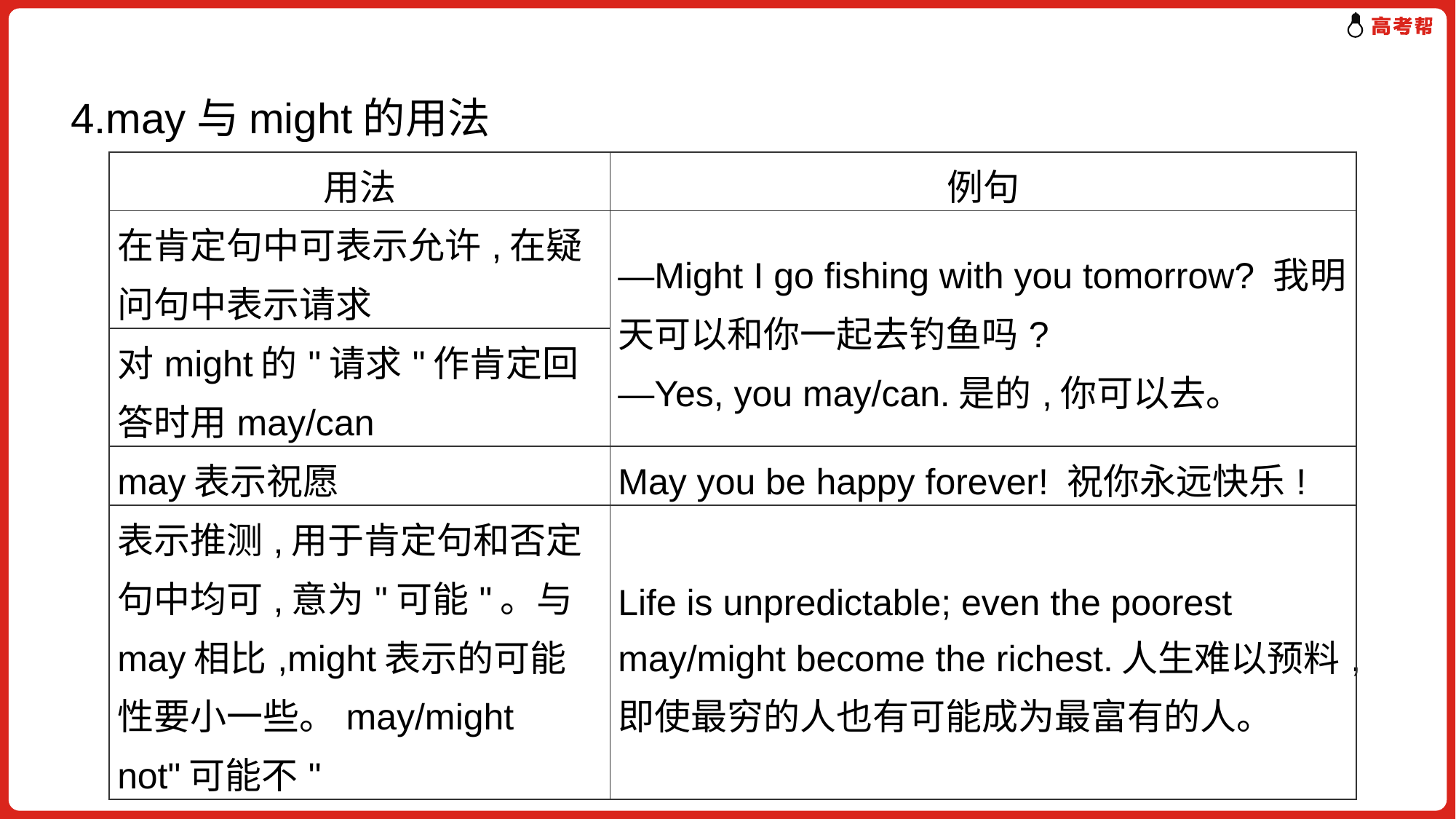

4.may与might的用法

| 用法 | 例句 |
| --- | --- |
| 在肯定句中可表示允许,在疑问句中表示请求 | —Might I go fishing with you tomorrow? 我明天可以和你一起去钓鱼吗? —Yes, you may/can.是的,你可以去。 |
| 对might的"请求"作肯定回答时用may/can |  |
| may表示祝愿 | May you be happy forever! 祝你永远快乐! |
| 表示推测,用于肯定句和否定句中均可,意为"可能"。与may相比,might表示的可能性要小一些。may/might not"可能不" | Life is unpredictable; even the poorest may/might become the richest.人生难以预料,即使最穷的人也有可能成为最富有的人。 |